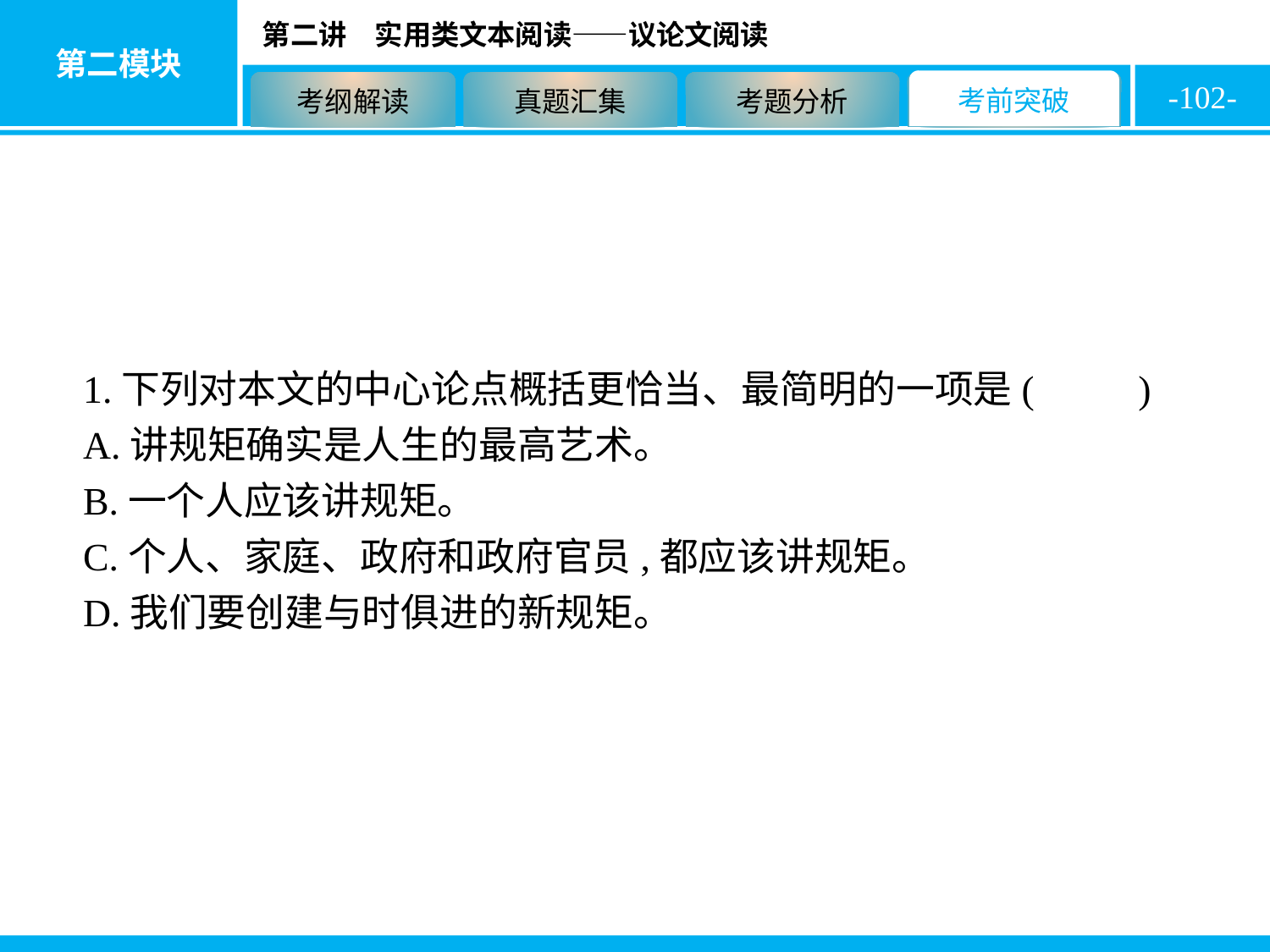

-102-
1.下列对本文的中心论点概括更恰当、最简明的一项是(    C    )
A.讲规矩确实是人生的最高艺术。
B.一个人应该讲规矩。
C.个人、家庭、政府和政府官员,都应该讲规矩。
D.我们要创建与时俱进的新规矩。